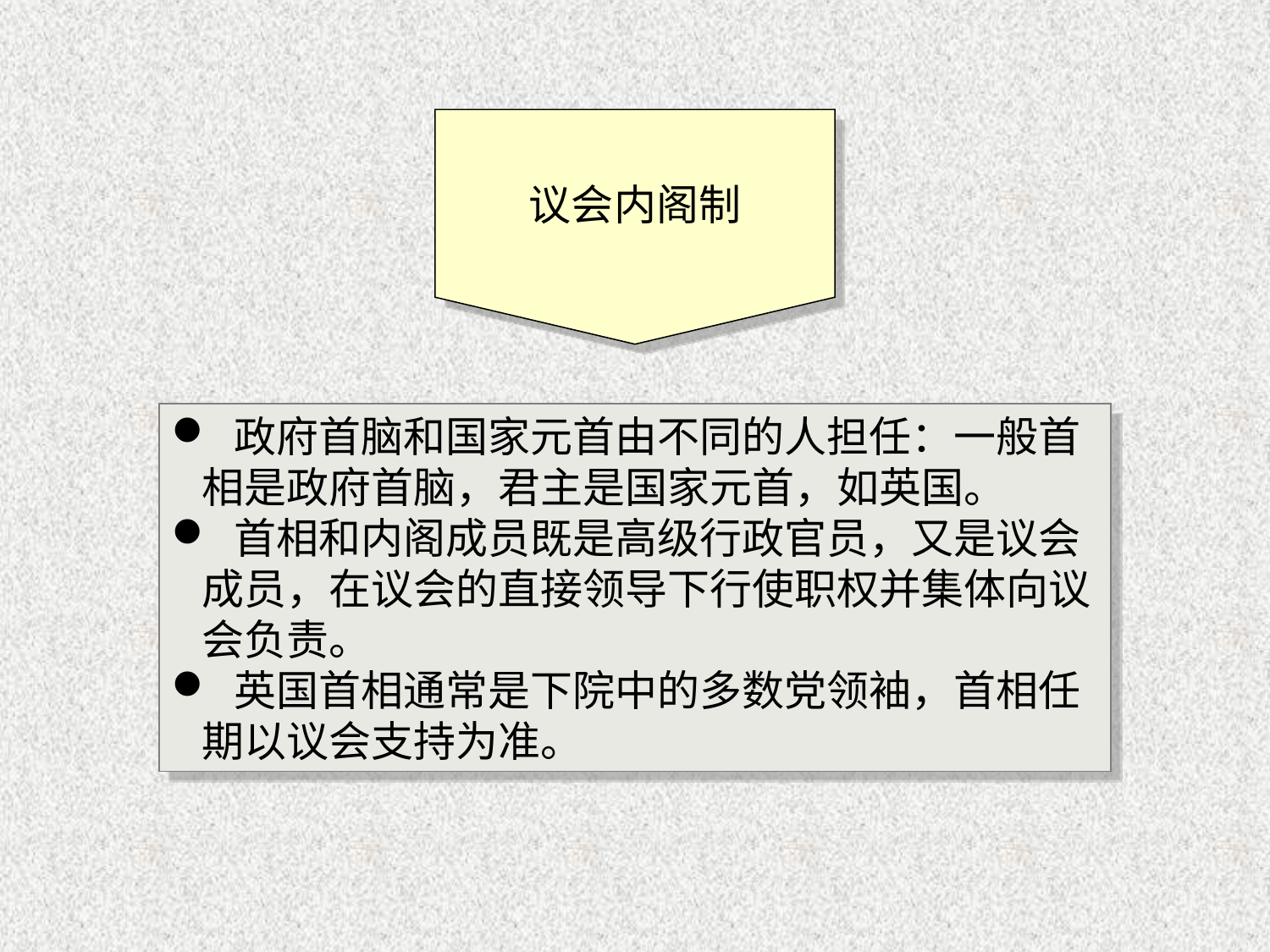

议会内阁制
 政府首脑和国家元首由不同的人担任：一般首相是政府首脑，君主是国家元首，如英国。
 首相和内阁成员既是高级行政官员，又是议会成员，在议会的直接领导下行使职权并集体向议会负责。
 英国首相通常是下院中的多数党领袖，首相任期以议会支持为准。